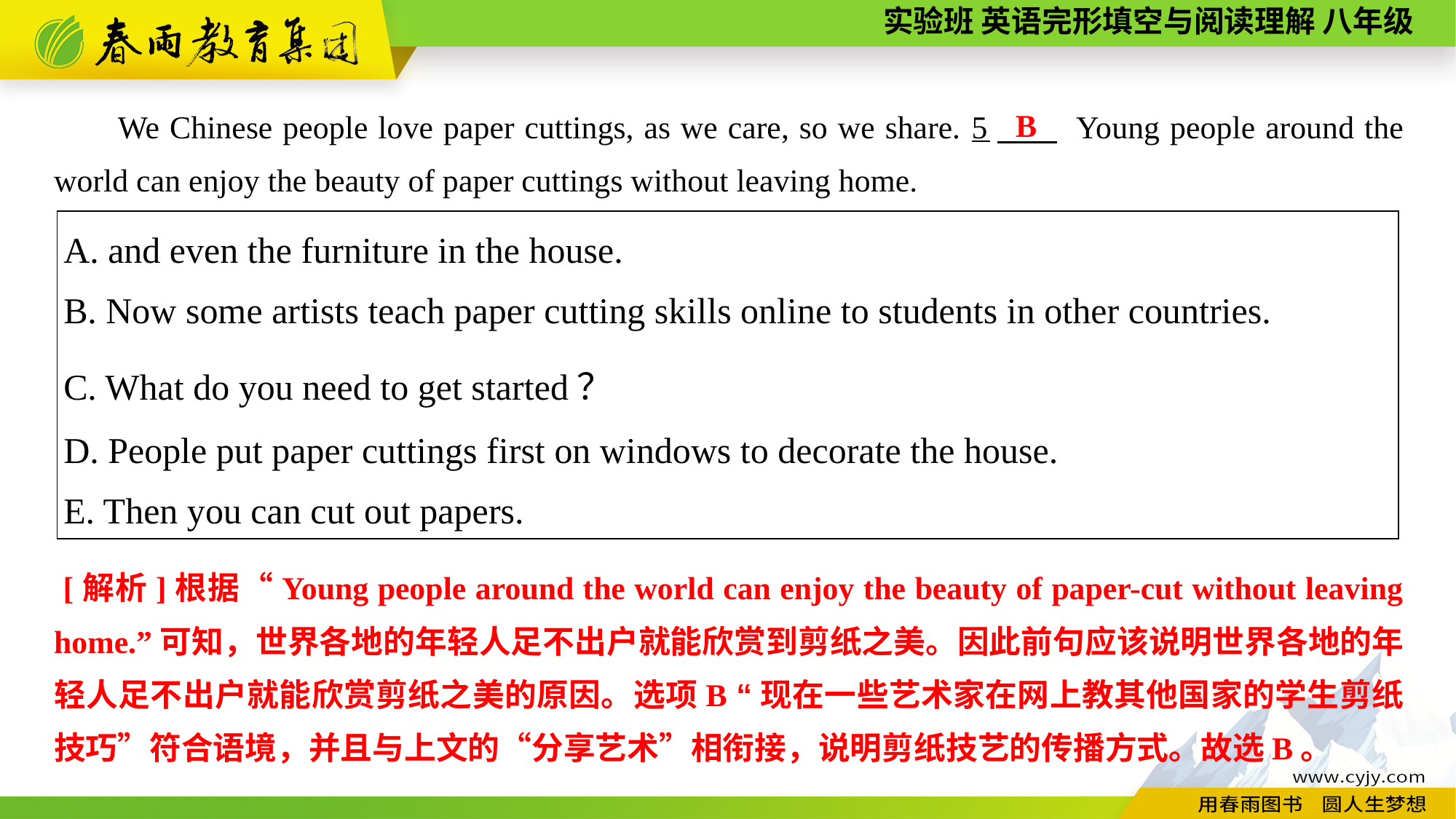

B
We Chinese people love paper cuttings, as we care, so we share. 5　    Young people around the world can enjoy the beauty of paper cuttings without leaving home.
| A. and even the furniture in the house. B. Now some artists teach paper cutting skills online to students in other countries. C. What do you need to get started？ D. People put paper cuttings first on windows to decorate the house. E. Then you can cut out papers. |
| --- |
 [解析]根据“Young people around the world can enjoy the beauty of paper-cut without leaving home.”可知，世界各地的年轻人足不出户就能欣赏到剪纸之美。因此前句应该说明世界各地的年轻人足不出户就能欣赏剪纸之美的原因。选项B “现在一些艺术家在网上教其他国家的学生剪纸技巧”符合语境，并且与上文的“分享艺术”相衔接，说明剪纸技艺的传播方式。故选B。